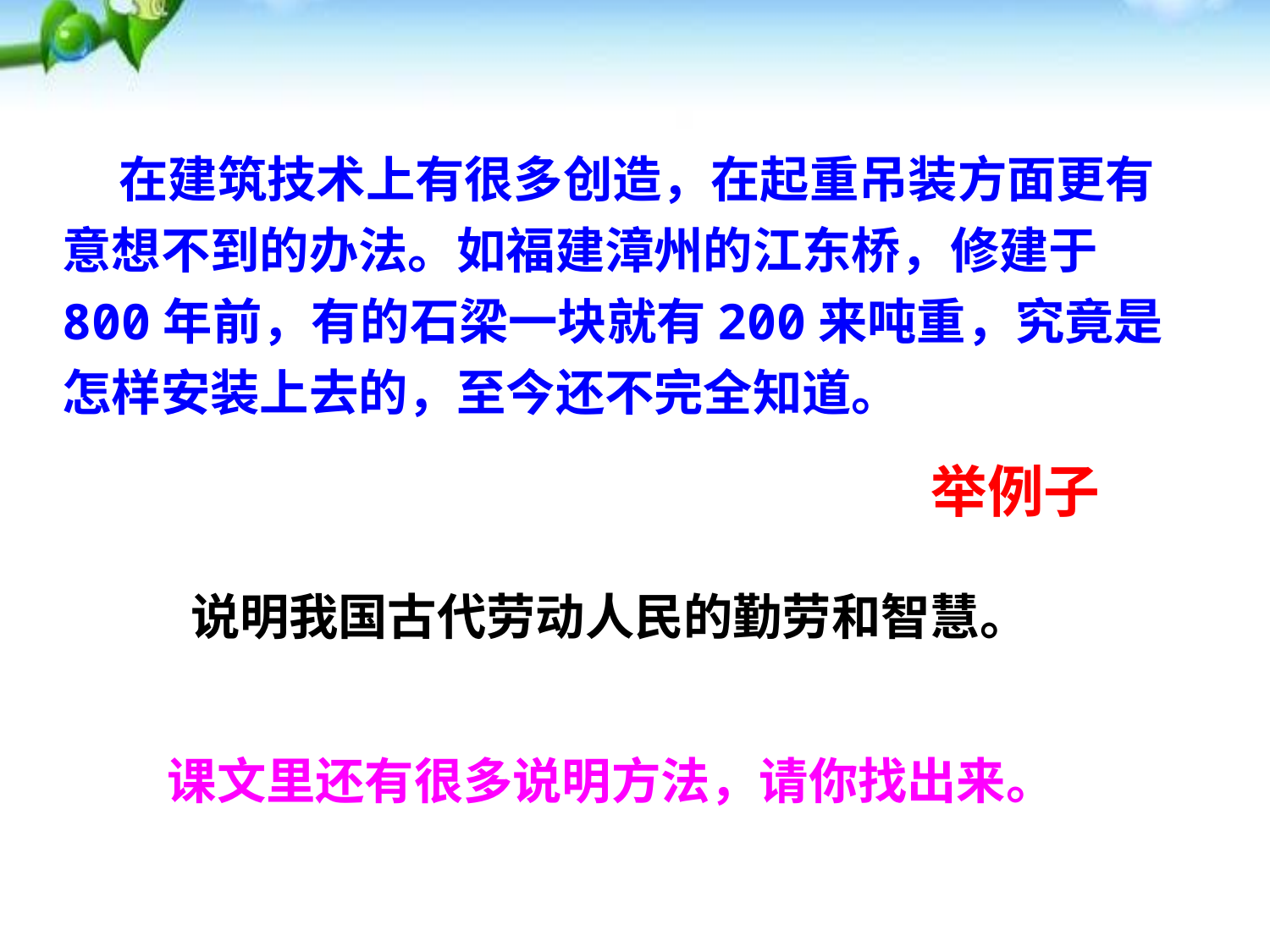

在建筑技术上有很多创造，在起重吊装方面更有意想不到的办法。如福建漳州的江东桥，修建于800年前，有的石梁一块就有200来吨重，究竟是怎样安装上去的，至今还不完全知道。
举例子
说明我国古代劳动人民的勤劳和智慧。
课文里还有很多说明方法，请你找出来。